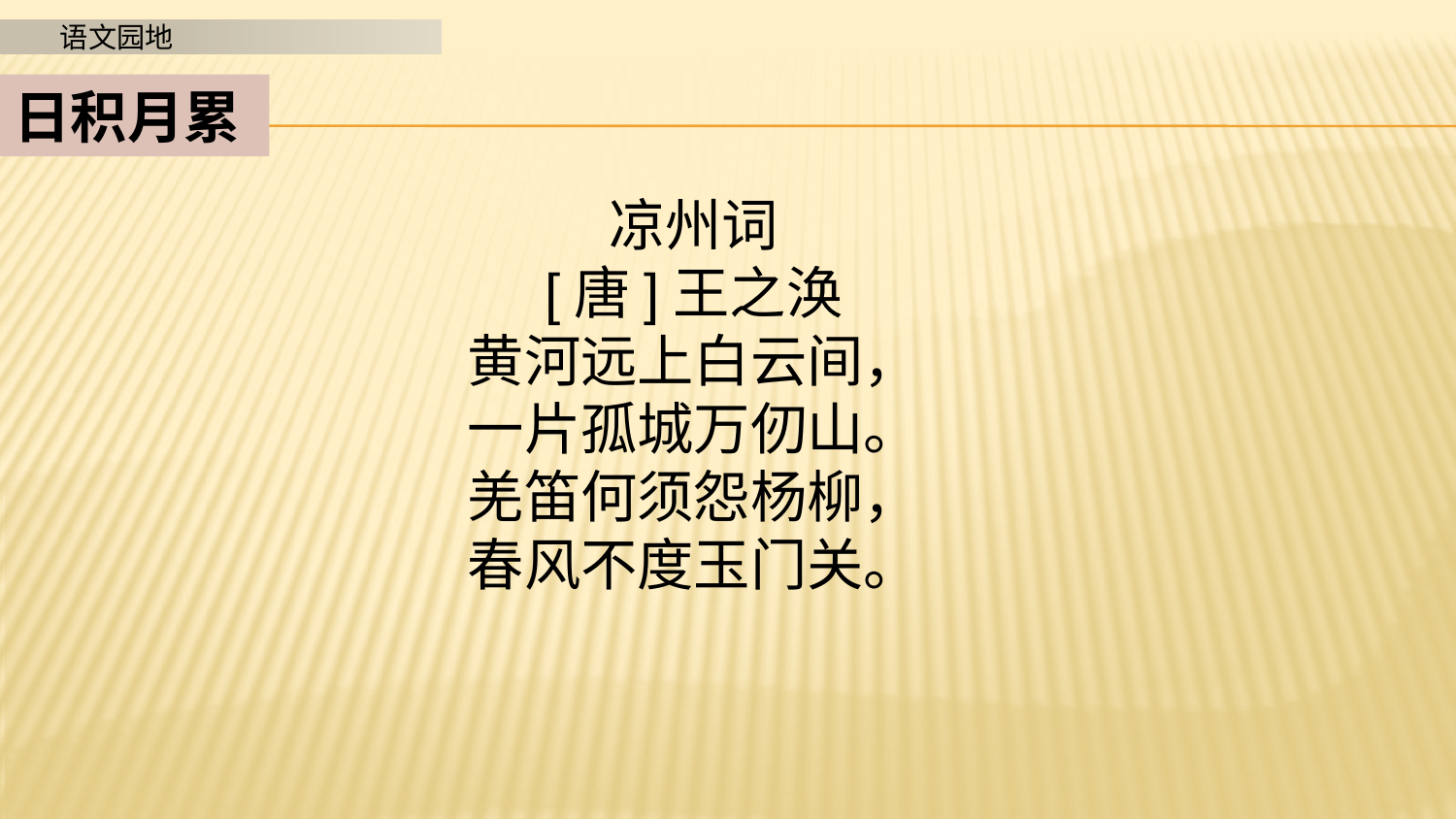

日积月累
凉州词
[唐]王之涣
黄河远上白云间，
一片孤城万仞山。
羌笛何须怨杨柳，
春风不度玉门关。